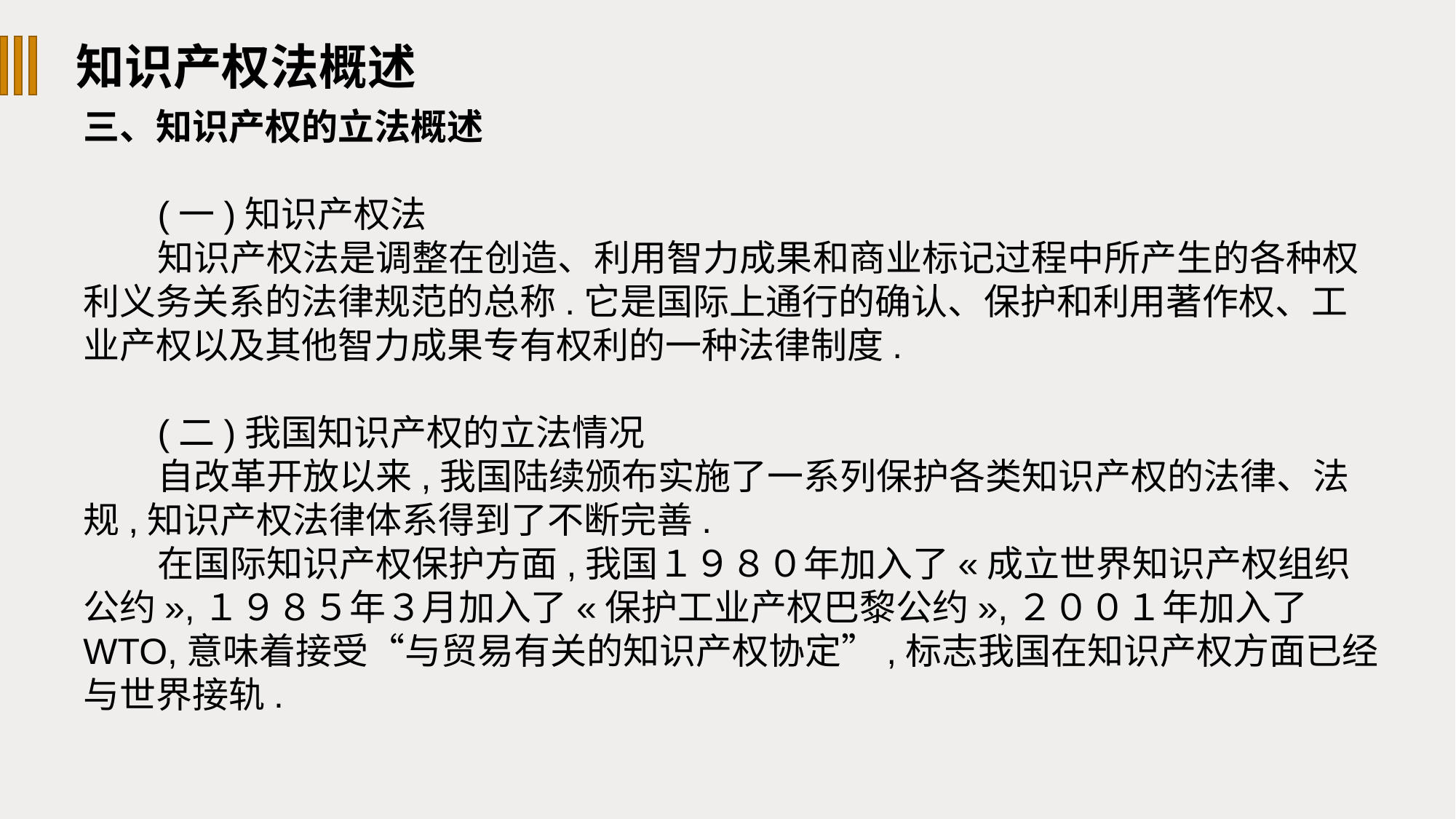

知识产权法概述

三、知识产权的立法概述

(一)知识产权法
知识产权法是调整在创造、利用智力成果和商业标记过程中所产生的各种权利义务关系的法律规范的总称.它是国际上通行的确认、保护和利用著作权、工业产权以及其他智力成果专有权利的一种法律制度.

(二)我国知识产权的立法情况
自改革开放以来,我国陆续颁布实施了一系列保护各类知识产权的法律、法规,知识产权法律体系得到了不断完善.
在国际知识产权保护方面,我国１９８０年加入了«成立世界知识产权组织公约»,１９８５年３月加入了«保护工业产权巴黎公约»,２００１年加入了WTO,意味着接受“与贸易有关的知识产权协定”,标志我国在知识产权方面已经与世界接轨.